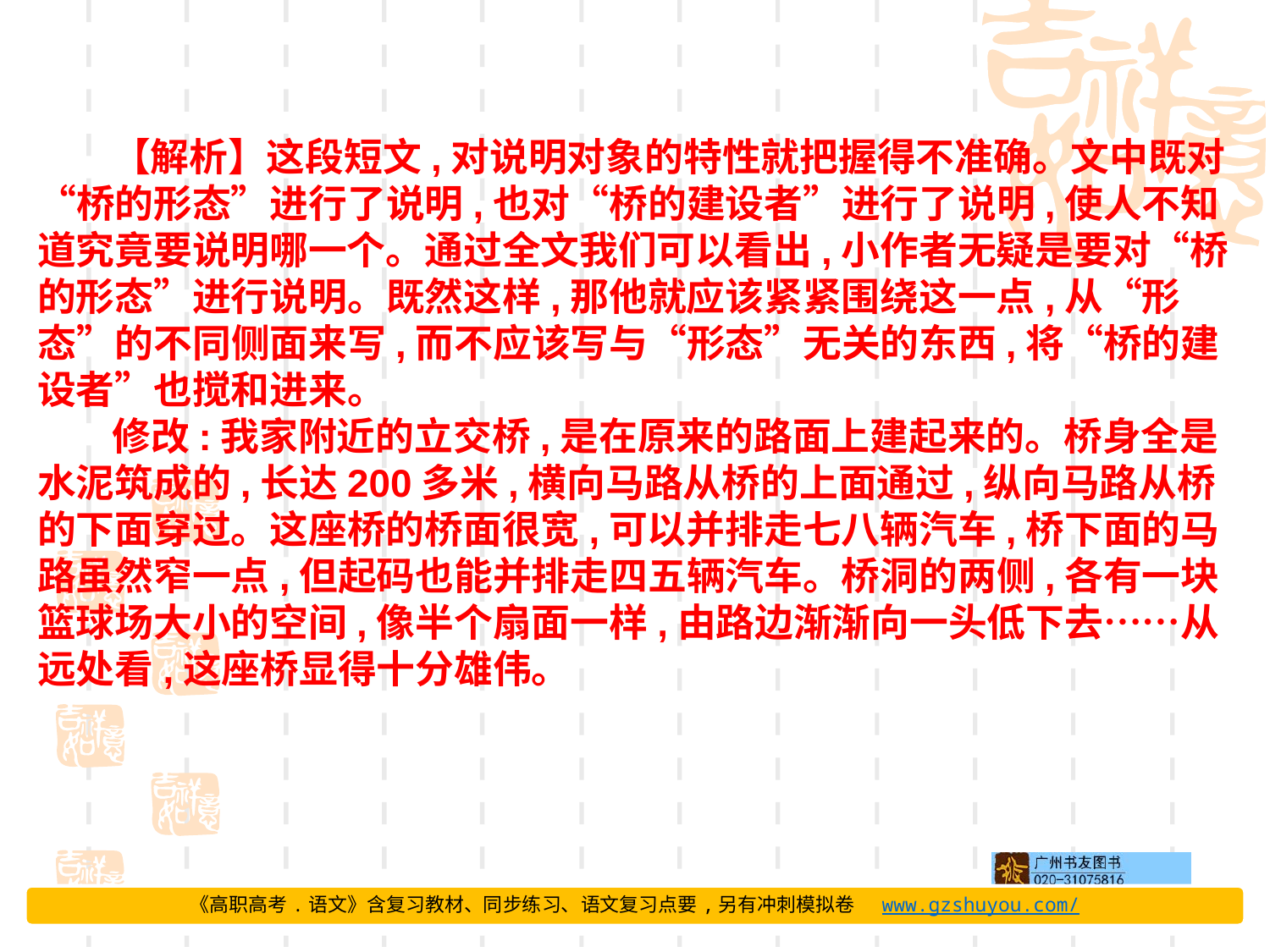

【解析】这段短文,对说明对象的特性就把握得不准确。文中既对“桥的形态”进行了说明,也对“桥的建设者”进行了说明,使人不知道究竟要说明哪一个。通过全文我们可以看出,小作者无疑是要对“桥的形态”进行说明。既然这样,那他就应该紧紧围绕这一点,从“形态”的不同侧面来写,而不应该写与“形态”无关的东西,将“桥的建设者”也搅和进来。
修改:我家附近的立交桥,是在原来的路面上建起来的。桥身全是水泥筑成的,长达200多米,横向马路从桥的上面通过,纵向马路从桥的下面穿过。这座桥的桥面很宽,可以并排走七八辆汽车,桥下面的马路虽然窄一点,但起码也能并排走四五辆汽车。桥洞的两侧,各有一块篮球场大小的空间,像半个扇面一样,由路边渐渐向一头低下去……从远处看,这座桥显得十分雄伟。